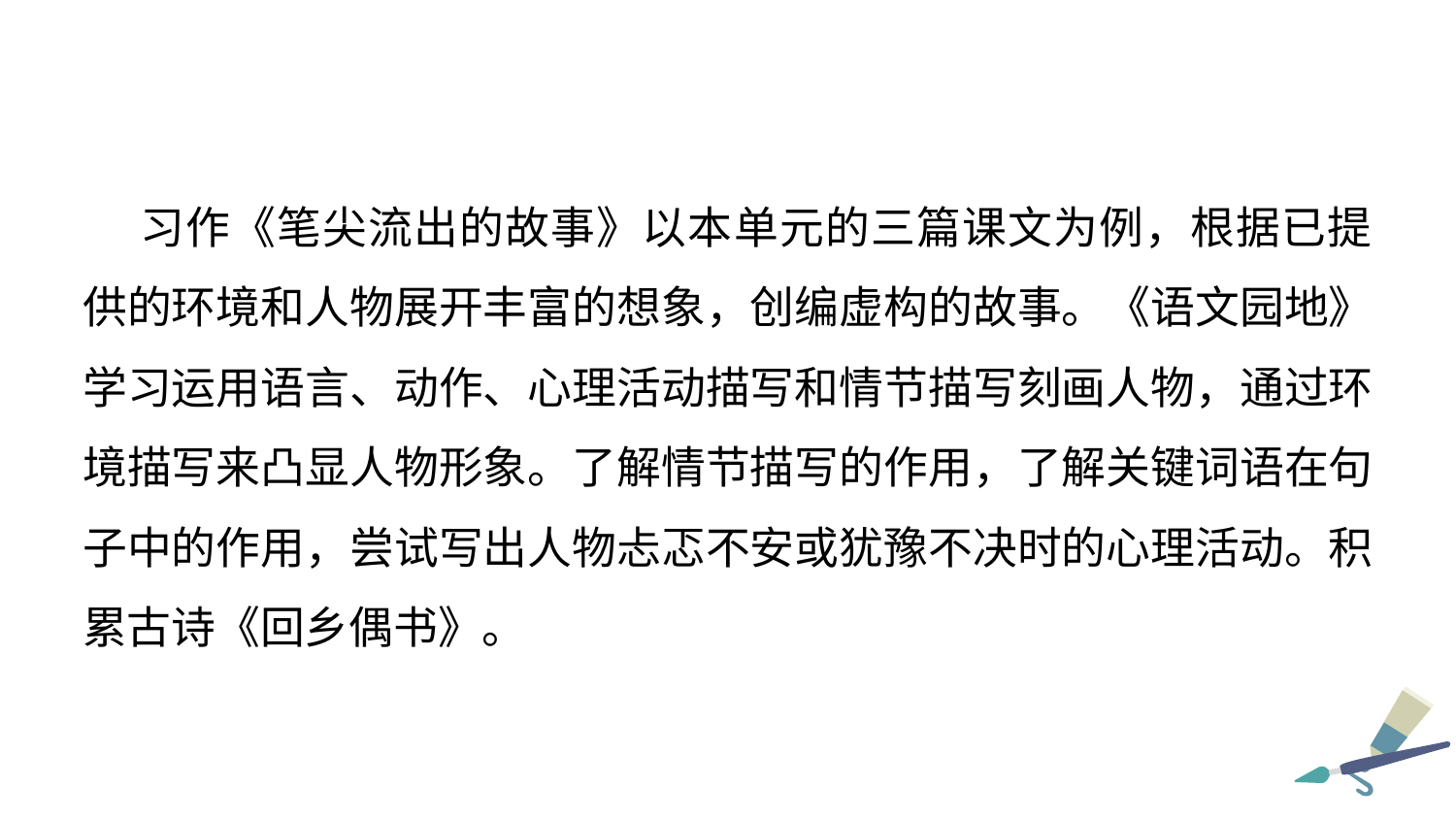

习作《笔尖流出的故事》以本单元的三篇课文为例，根据已提供的环境和人物展开丰富的想象，创编虚构的故事。《语文园地》学习运用语言、动作、心理活动描写和情节描写刻画人物，通过环境描写来凸显人物形象。了解情节描写的作用，了解关键词语在句子中的作用，尝试写出人物忐忑不安或犹豫不决时的心理活动。积累古诗《回乡偶书》。